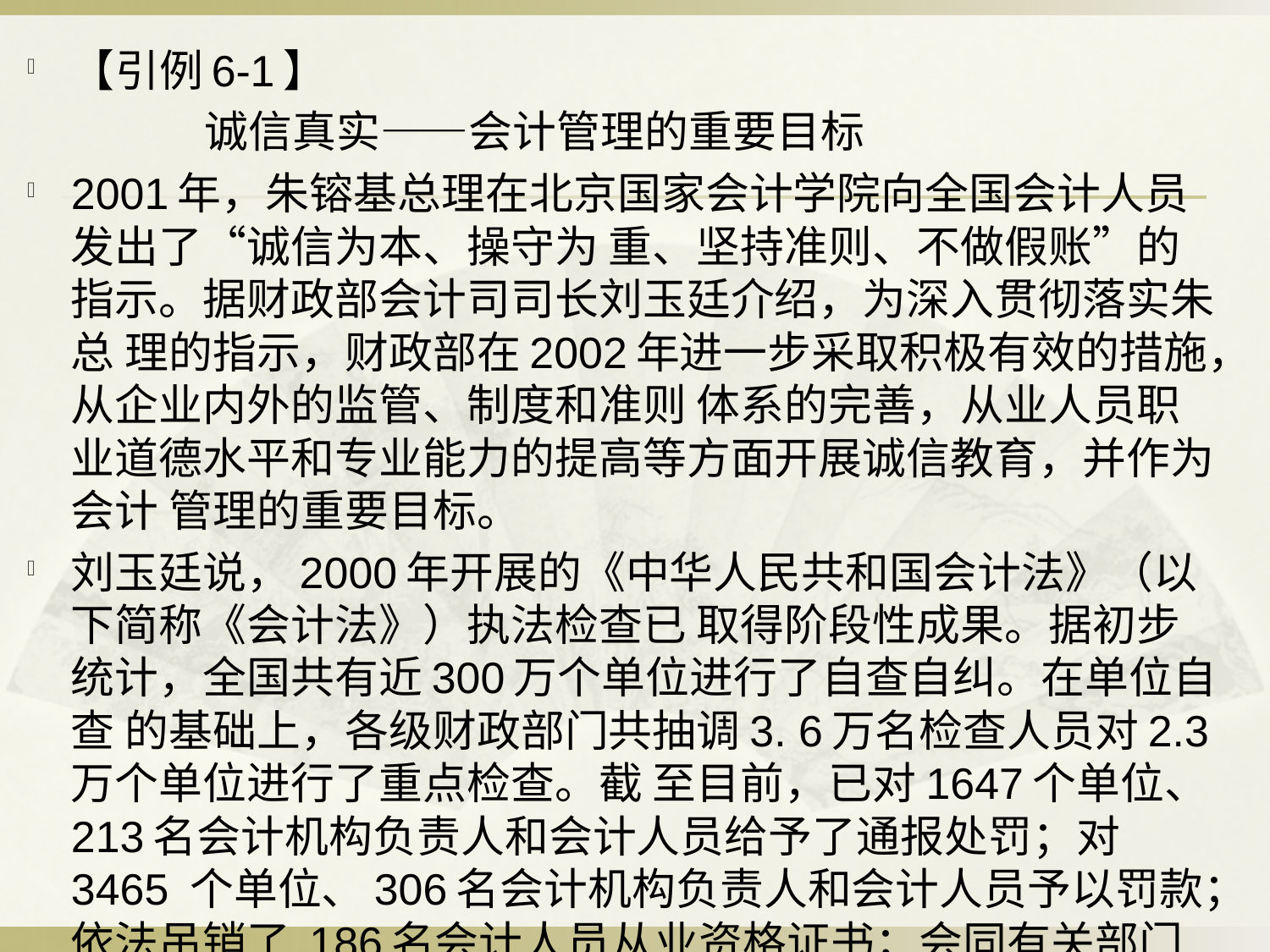

【引例6-1】
                 诚信真实——会计管理的重要目标
2001年，朱镕基总理在北京国家会计学院向全国会计人员发出了“诚信为本、操守为 重、坚持准则、不做假账”的指示。据财政部会计司司长刘玉廷介绍，为深入贯彻落实朱总 理的指示，财政部在2002年进一步采取积极有效的措施，从企业内外的监管、制度和准则 体系的完善，从业人员职业道德水平和专业能力的提高等方面开展诚信教育，并作为会计 管理的重要目标。
刘玉廷说，2000年开展的《中华人民共和国会计法》（以下简称《会计法》）执法检查已 取得阶段性成果。据初步统计，全国共有近300万个单位进行了自查自纠。在单位自查 的基础上，各级财政部门共抽调3. 6万名检查人员对2.3万个单位进行了重点检查。截 至目前，已对1647个单位、213名会计机构负责人和会计人员给予了通报处罚；对3465 个单位、306名会计机构负责人和会计人员予以罚款；依法吊销了 186名会计人员从业资格证书；会同有关部门对336人给予了行政处分，移送司法机关等处理案件37件。